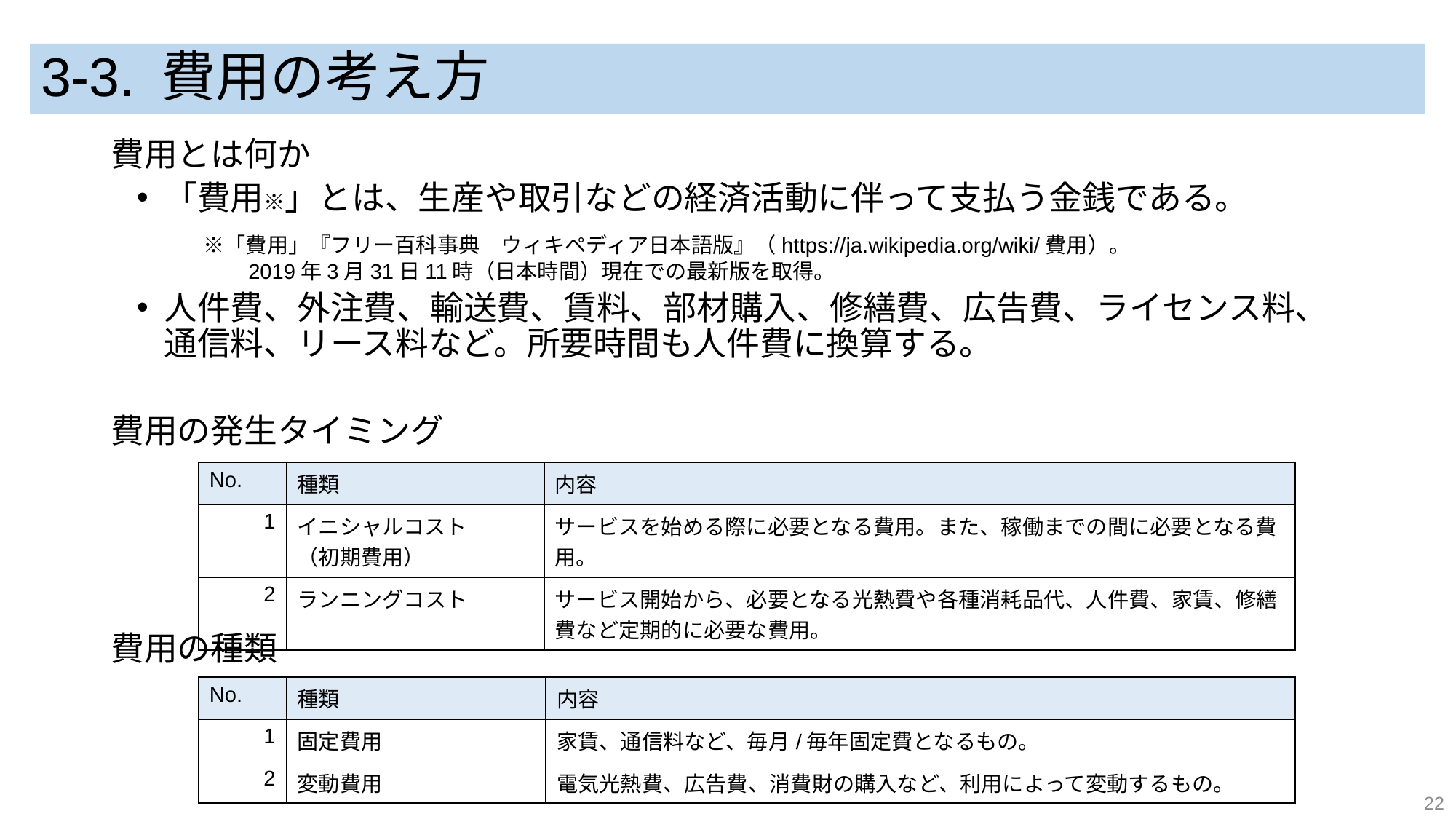

# 3-3. 費用の考え方
費用とは何か
「費用※」とは、生産や取引などの経済活動に伴って支払う金銭である。
　　※「費用」『フリー百科事典　ウィキペディア日本語版』（https://ja.wikipedia.org/wiki/費用）。
　　　　　2019年3月31日11時（日本時間）現在での最新版を取得。
人件費、外注費、輸送費、賃料、部材購入、修繕費、広告費、ライセンス料、通信料、リース料など。所要時間も人件費に換算する。

費用の発生タイミング

費用の種類

| No. | 種類 | 内容 |
| --- | --- | --- |
| 1 | イニシャルコスト （初期費用） | サービスを始める際に必要となる費用。また、稼働までの間に必要となる費用。 |
| 2 | ランニングコスト | サービス開始から、必要となる光熱費や各種消耗品代、人件費、家賃、修繕費など定期的に必要な費用。 |
| No. | 種類 | 内容 |
| --- | --- | --- |
| 1 | 固定費用 | 家賃、通信料など、毎月/毎年固定費となるもの。 |
| 2 | 変動費用 | 電気光熱費、広告費、消費財の購入など、利用によって変動するもの。 |
22